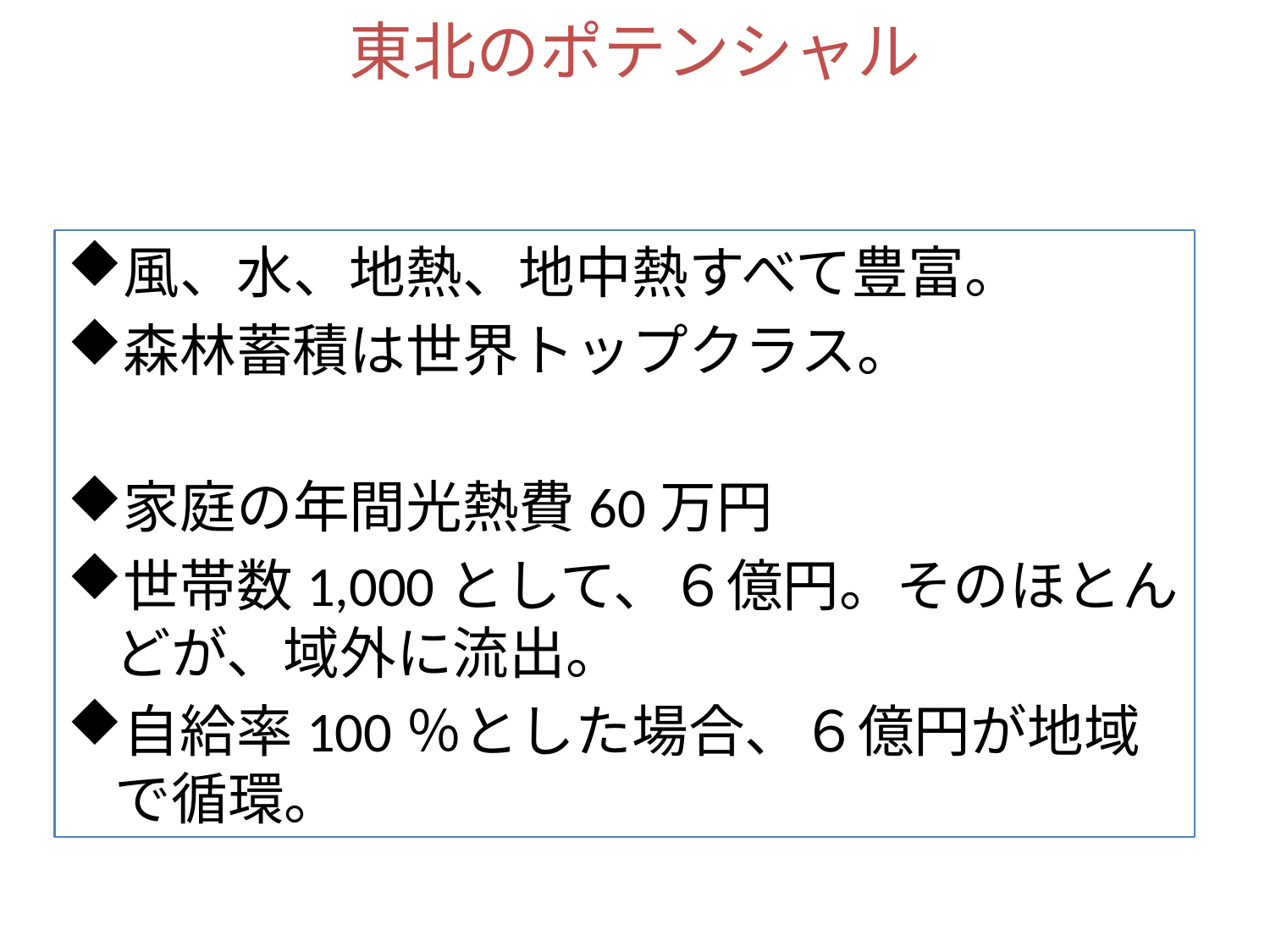

東北のポテンシャル
風、水、地熱、地中熱すべて豊富。
森林蓄積は世界トップクラス。

家庭の年間光熱費60万円
世帯数1,000として、６億円。そのほとんどが、域外に流出。
自給率100％とした場合、６億円が地域で循環。